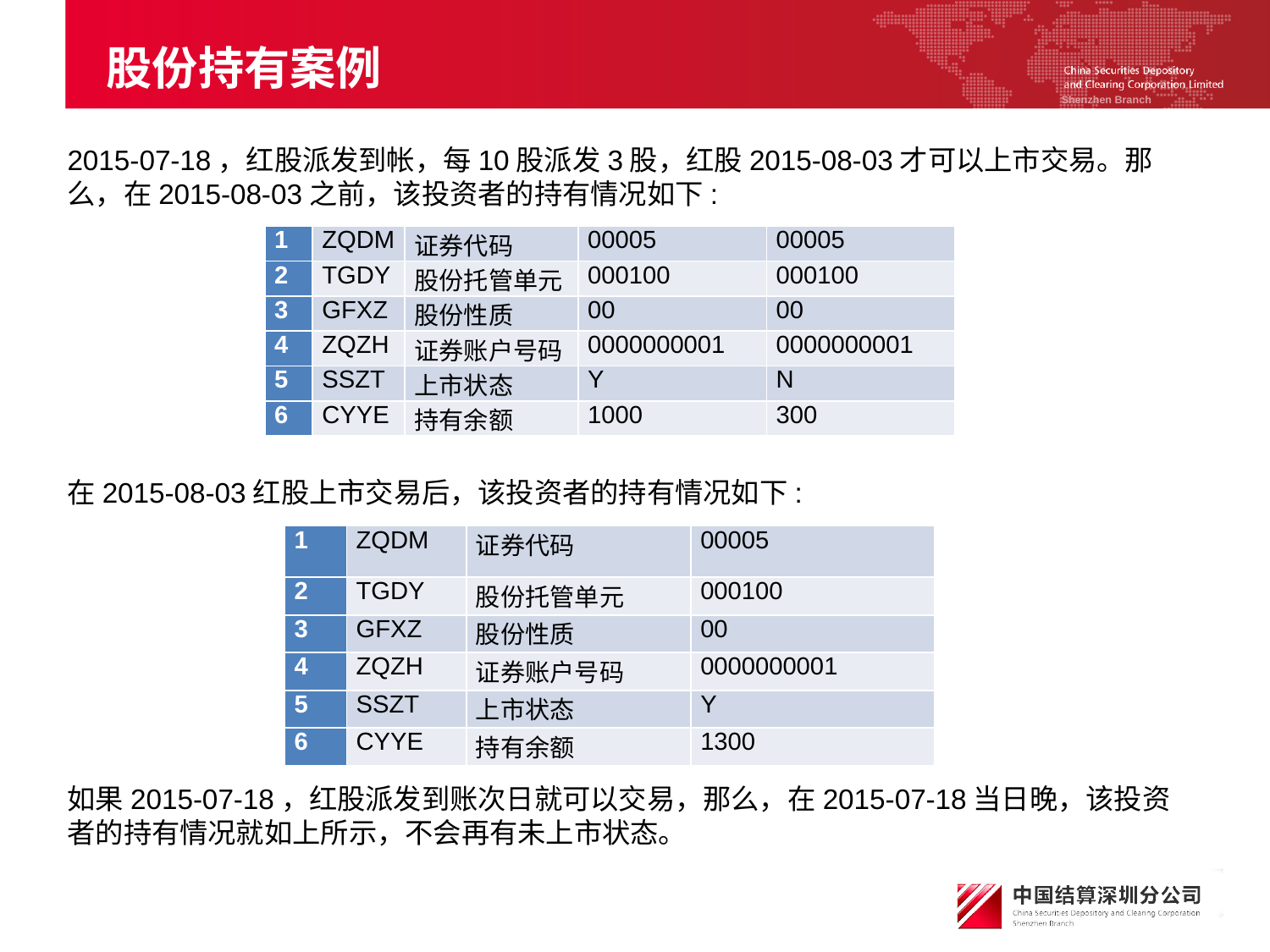

股份持有案例
2015-07-18，红股派发到帐，每10股派发3股，红股2015-08-03才可以上市交易。那么，在2015-08-03之前，该投资者的持有情况如下:
| 1 | ZQDM | 证券代码 | 00005 | 00005 |
| --- | --- | --- | --- | --- |
| 2 | TGDY | 股份托管单元 | 000100 | 000100 |
| 3 | GFXZ | 股份性质 | 00 | 00 |
| 4 | ZQZH | 证券账户号码 | 0000000001 | 0000000001 |
| 5 | SSZT | 上市状态 | Y | N |
| 6 | CYYE | 持有余额 | 1000 | 300 |
在2015-08-03红股上市交易后，该投资者的持有情况如下:
| 1 | ZQDM | 证券代码 | 00005 |
| --- | --- | --- | --- |
| 2 | TGDY | 股份托管单元 | 000100 |
| 3 | GFXZ | 股份性质 | 00 |
| 4 | ZQZH | 证券账户号码 | 0000000001 |
| 5 | SSZT | 上市状态 | Y |
| 6 | CYYE | 持有余额 | 1300 |
如果2015-07-18，红股派发到账次日就可以交易，那么，在2015-07-18当日晚，该投资者的持有情况就如上所示，不会再有未上市状态。